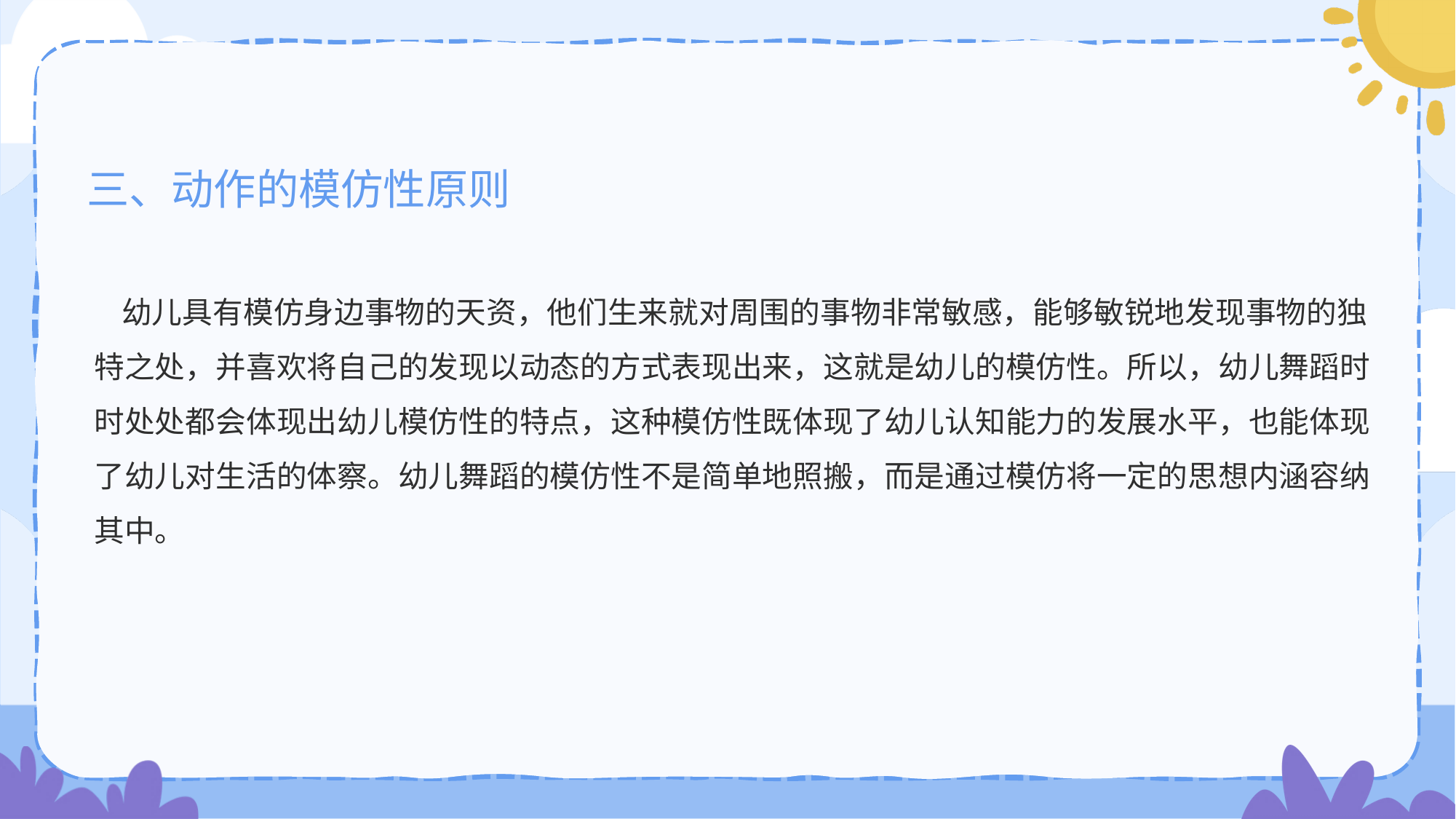

三、动作的模仿性原则
   幼儿具有模仿身边事物的天资，他们生来就对周围的事物非常敏感，能够敏锐地发现事物的独特之处，并喜欢将自己的发现以动态的方式表现出来，这就是幼儿的模仿性。所以，幼儿舞蹈时时处处都会体现出幼儿模仿性的特点，这种模仿性既体现了幼儿认知能力的发展水平，也能体现了幼儿对生活的体察。幼儿舞蹈的模仿性不是简单地照搬，而是通过模仿将一定的思想内涵容纳其中。